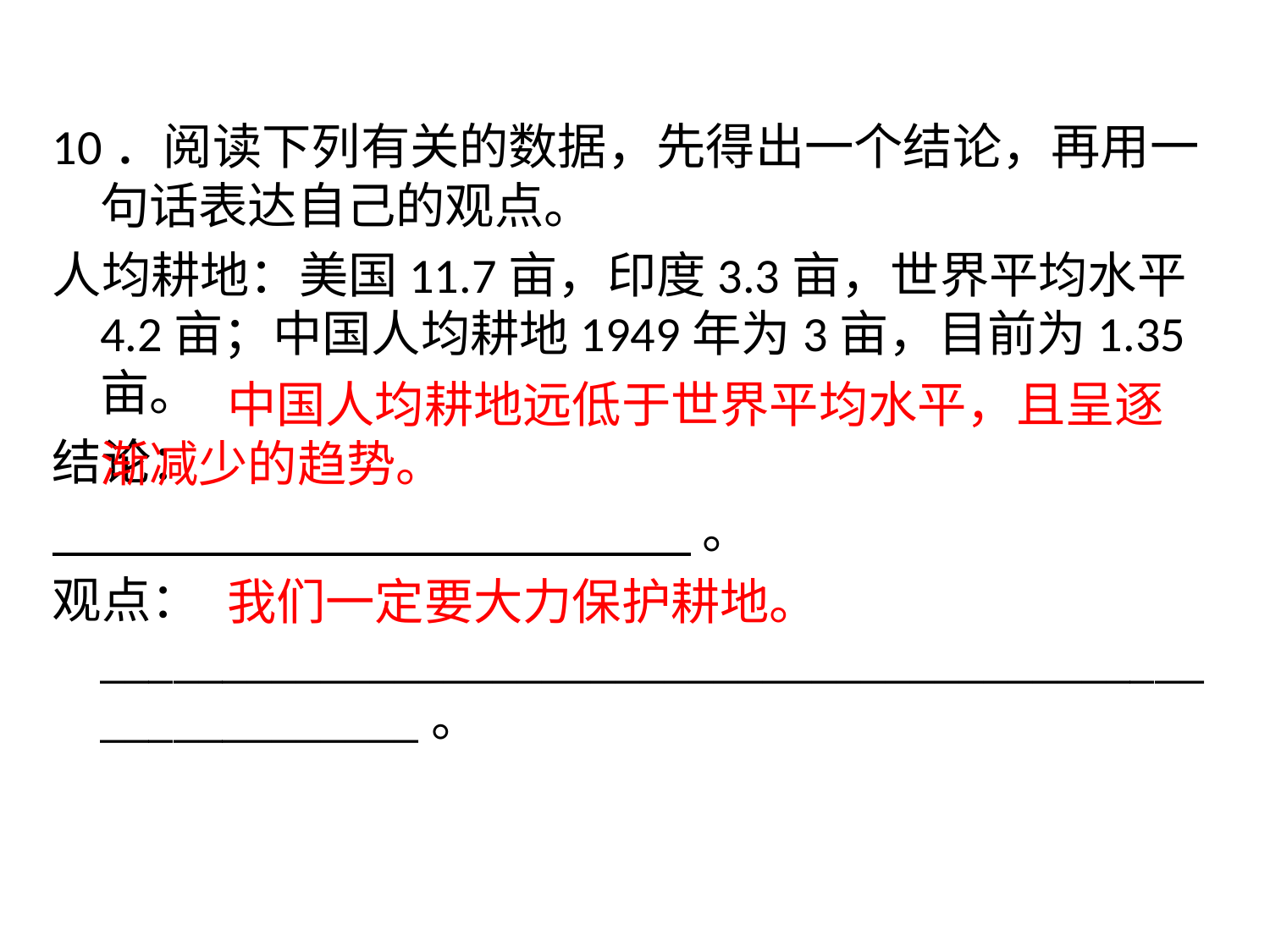

10．阅读下列有关的数据，先得出一个结论，再用一句话表达自己的观点。
人均耕地：美国11.7亩，印度3.3亩，世界平均水平4.2亩；中国人均耕地1949年为3亩，目前为1.35亩。
结论：
                                                          。
观点：__________________________________________________________。

		中国人均耕地远低于世界平均水平，且呈逐渐减少的趋势。

 		我们一定要大力保护耕地。